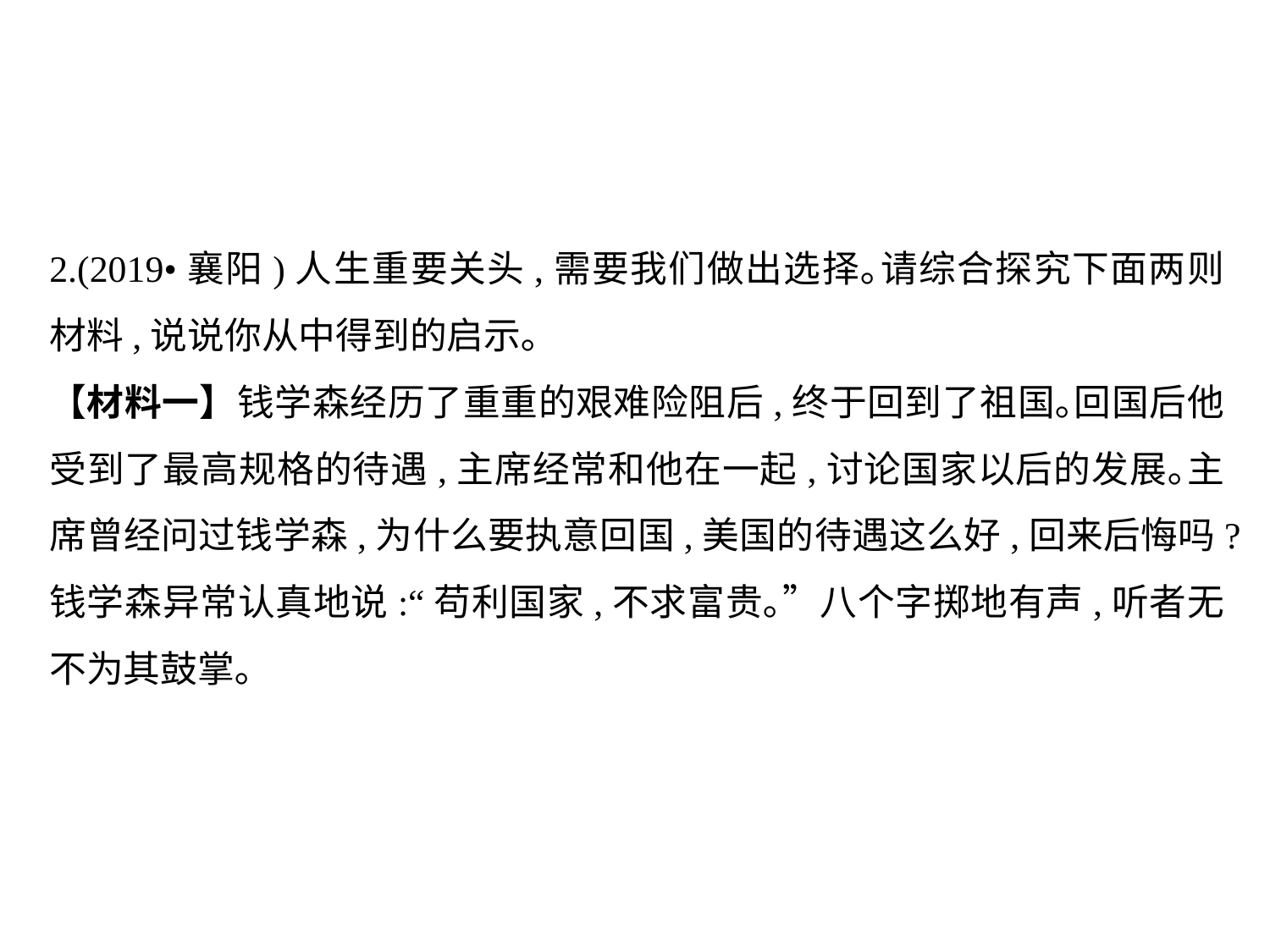

2.(2019•襄阳)人生重要关头,需要我们做出选择｡请综合探究下面两则材料,说说你从中得到的启示｡
【材料一】钱学森经历了重重的艰难险阻后,终于回到了祖国｡回国后他受到了最高规格的待遇,主席经常和他在一起,讨论国家以后的发展｡主席曾经问过钱学森,为什么要执意回国,美国的待遇这么好,回来后悔吗?钱学森异常认真地说:“苟利国家,不求富贵｡”八个字掷地有声,听者无不为其鼓掌｡